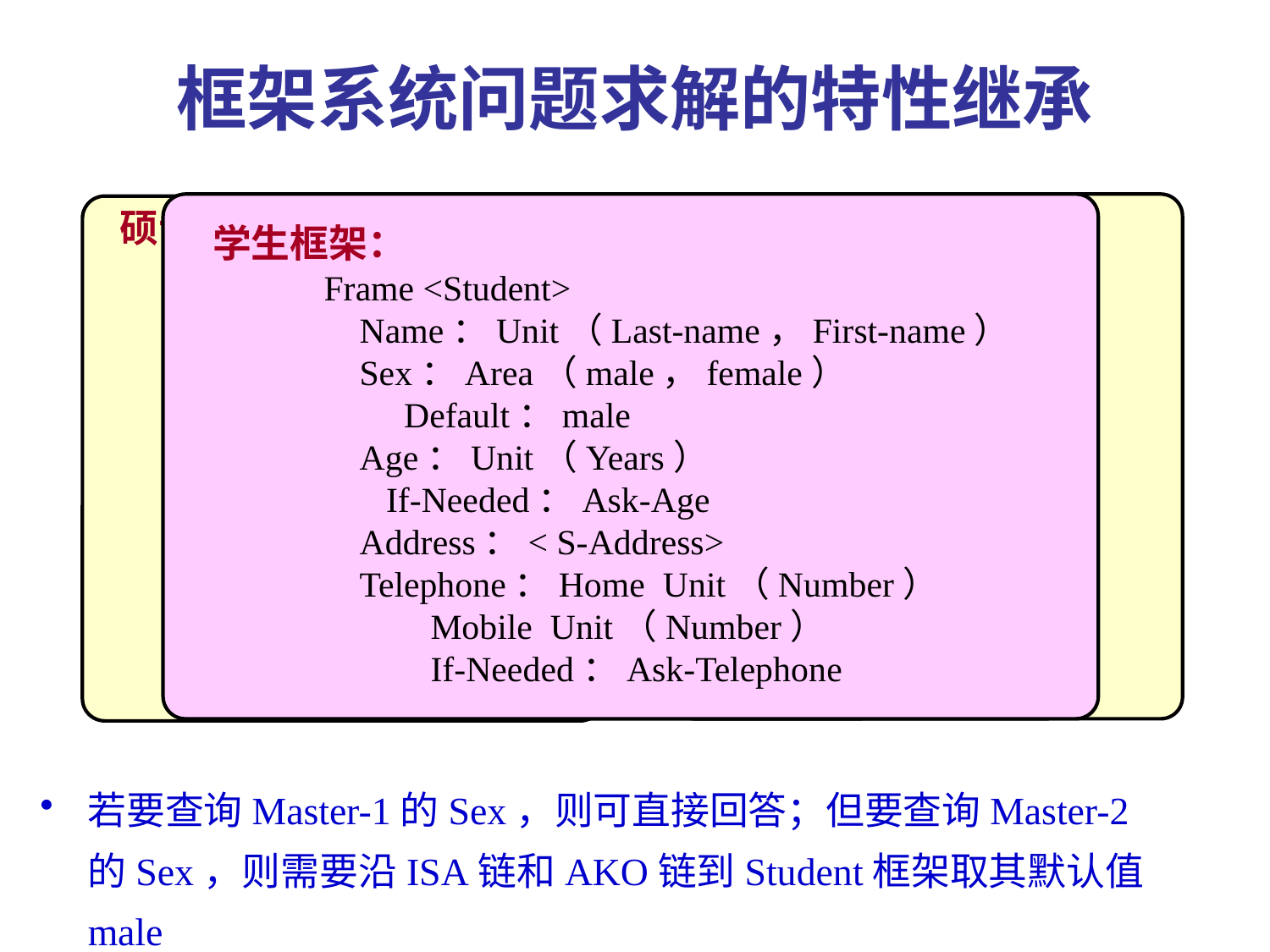

框架系统问题求解的特性继承

学生框架：
Frame <Student>
    Name：Unit（Last-name，First-name）
    Sex：Area（male，female）
         Default：male
    Age：Unit（Years）
       If-Needed：Ask-Age
    Address：< S-Address>
    Telephone：Home  Unit（Number）
            Mobile  Unit（Number）
            If-Needed：Ask-Telephone

硕士生-2框架：
Frame <Master-2>
    ISA：Master
    Name：Liu Qing
    Age：22
    Major：Computer
    Advisor：Lin Hai
    Paper： EI

硕士生-1框架：
Frame <Master-1>
    ISA：Master
    Name：Yang Ye
    Sex： female
    Major：Computer
    Field：Web-Intelligence
    Advisor：Lin Hai
    Project ：Provincial
若要查询Master-1的Sex，则可直接回答；但要查询Master-2的Sex，则需要沿ISA链和AKO链到Student框架取其默认值male